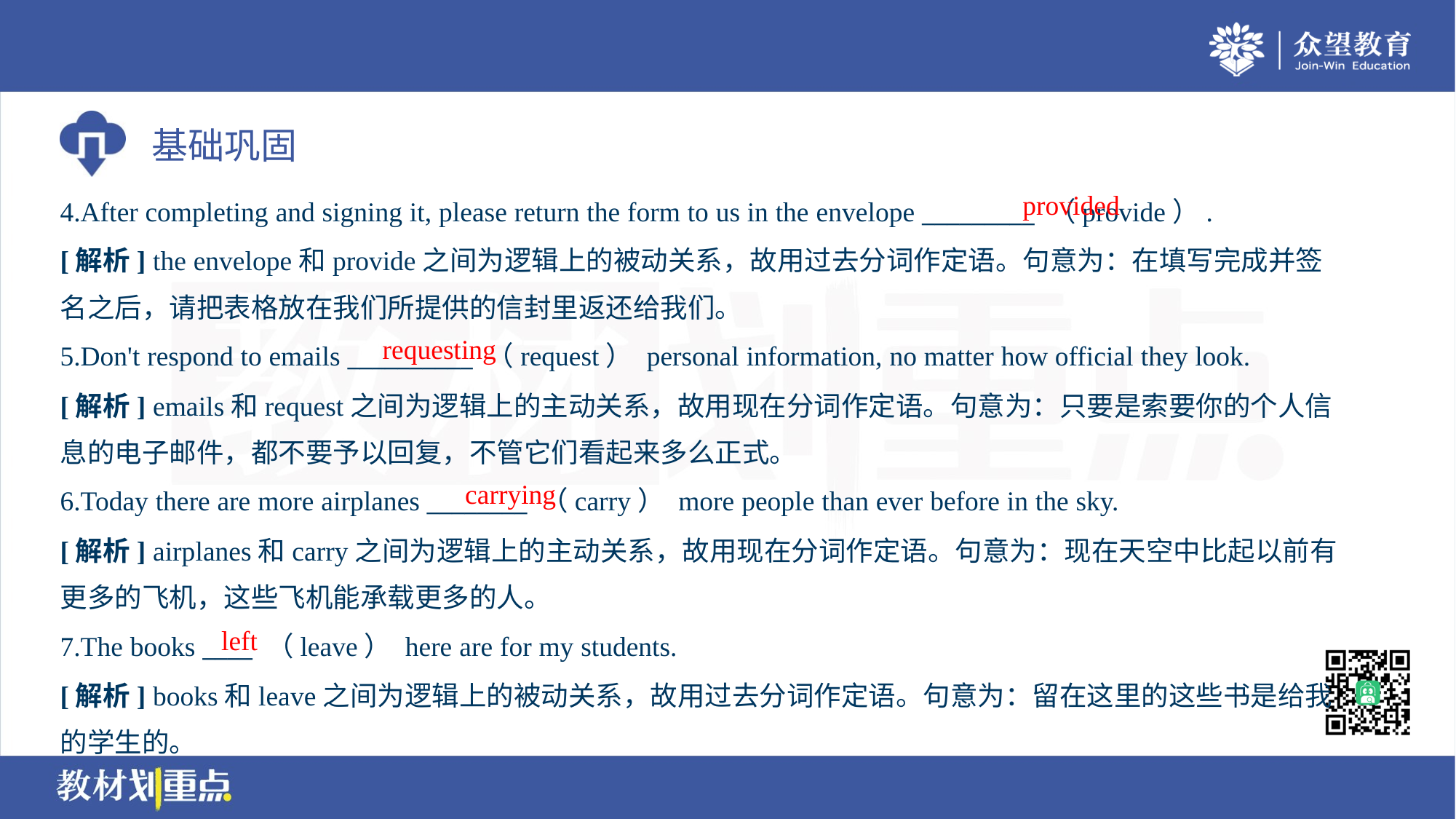

provided
4.After completing and signing it, please return the form to us in the envelope _________ （provide）.
[解析] the envelope和provide之间为逻辑上的被动关系，故用过去分词作定语。句意为：在填写完成并签
名之后，请把表格放在我们所提供的信封里返还给我们。
requesting
5.Don't respond to emails __________ （request） personal information, no matter how official they look.
[解析] emails和request之间为逻辑上的主动关系，故用现在分词作定语。句意为：只要是索要你的个人信
息的电子邮件，都不要予以回复，不管它们看起来多么正式。
carrying
6.Today there are more airplanes ________ （carry） more people than ever before in the sky.
[解析] airplanes和carry之间为逻辑上的主动关系，故用现在分词作定语。句意为：现在天空中比起以前有
更多的飞机，这些飞机能承载更多的人。
left
7.The books ____ （leave） here are for my students.
[解析] books和leave之间为逻辑上的被动关系，故用过去分词作定语。句意为：留在这里的这些书是给我
的学生的。